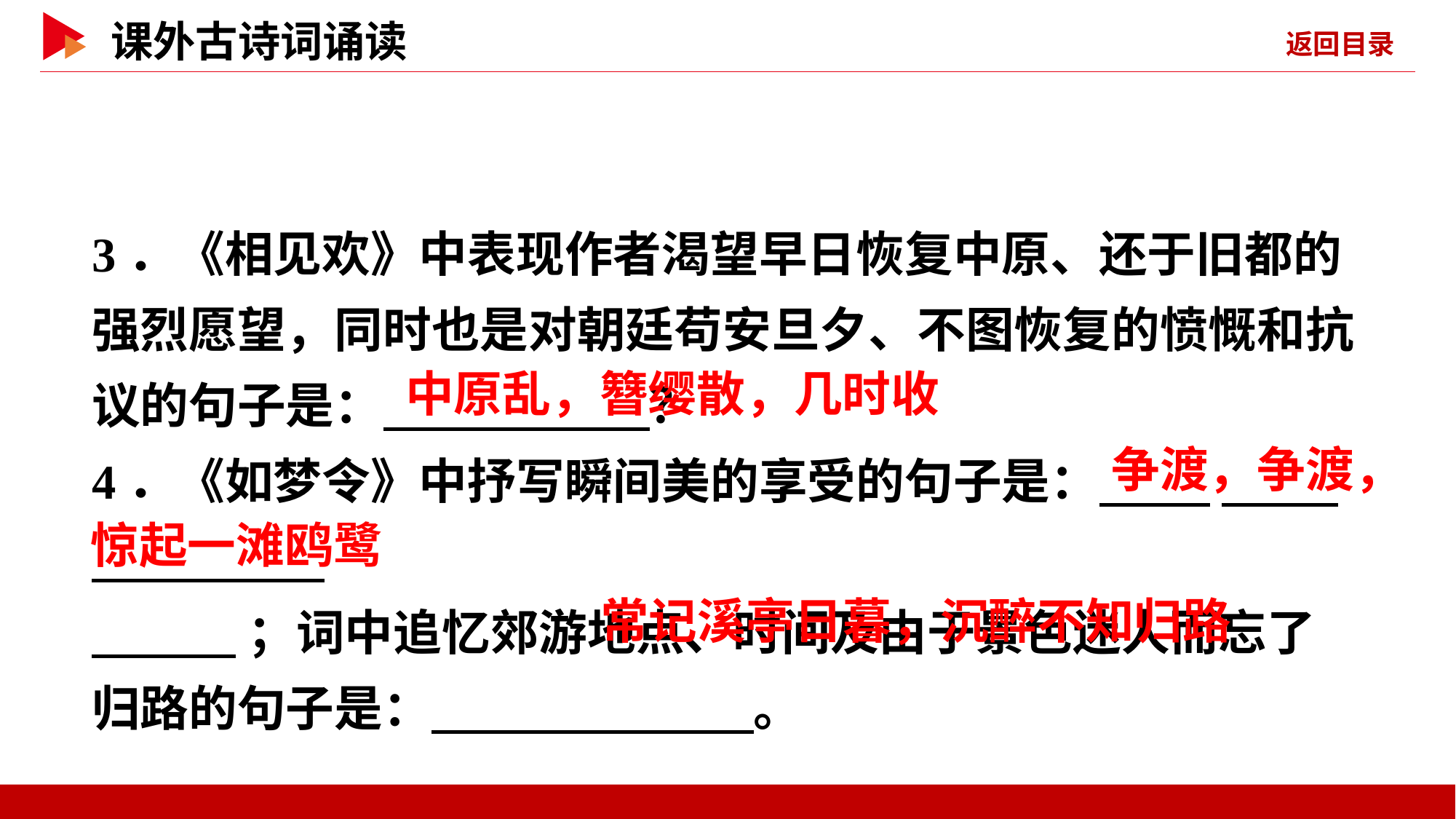

3．《相见欢》中表现作者渴望早日恢复中原、还于旧都的强烈愿望，同时也是对朝廷苟安旦夕、不图恢复的愤慨和抗议的句子是：                        ？
4．《如梦令》中抒写瞬间美的享受的句子是：          _
             ；词中追忆郊游地点、时间及由于景色迷人而忘了归路的句子是：                             。
 中原乱，簪缨散，几时收
 争渡，争渡，
惊起一滩鸥鹭
 常记溪亭日暮，沉醉不知归路